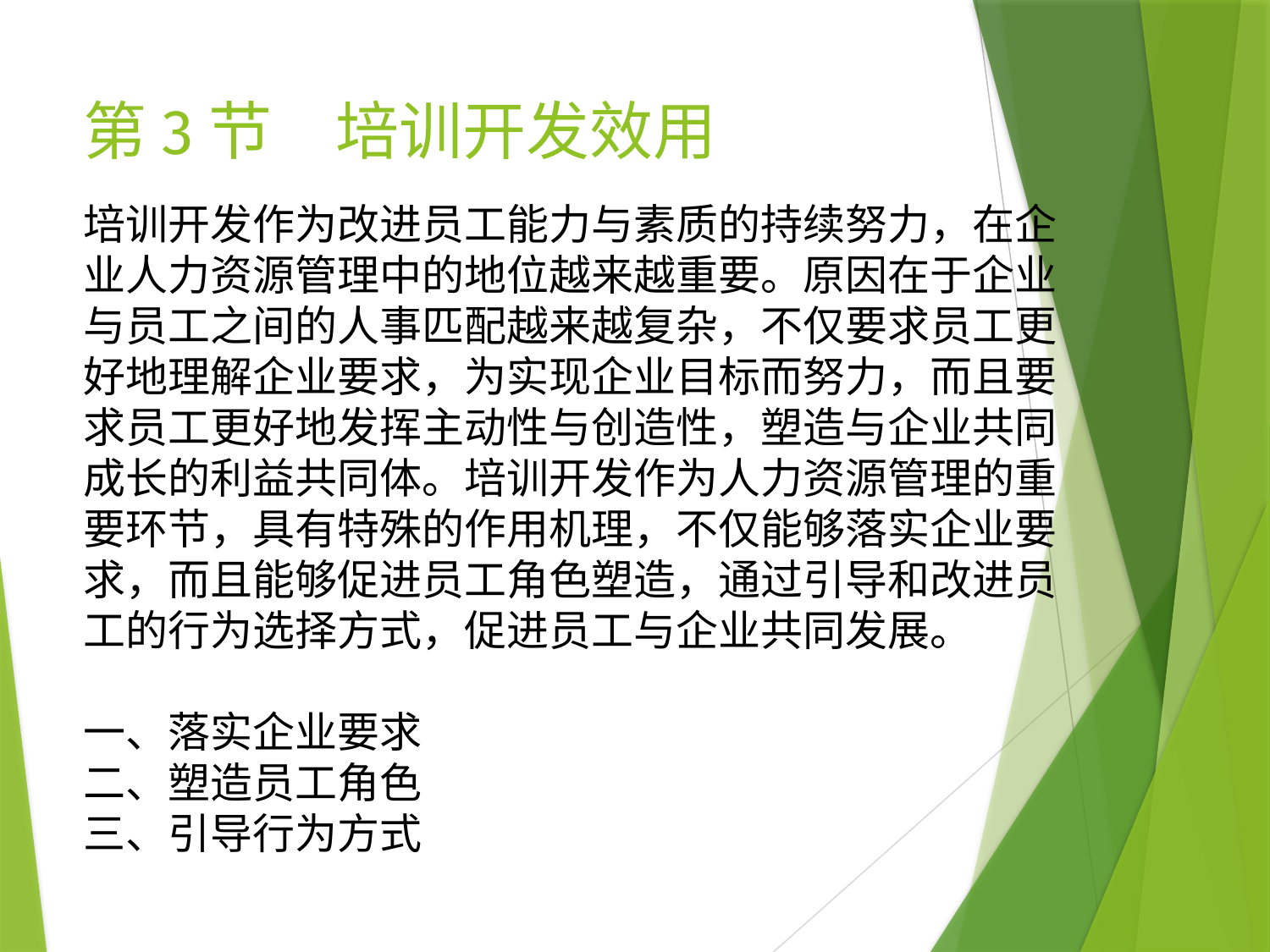

# 第3节　培训开发效用
培训开发作为改进员工能力与素质的持续努力，在企业人力资源管理中的地位越来越重要。原因在于企业与员工之间的人事匹配越来越复杂，不仅要求员工更好地理解企业要求，为实现企业目标而努力，而且要求员工更好地发挥主动性与创造性，塑造与企业共同成长的利益共同体。培训开发作为人力资源管理的重要环节，具有特殊的作用机理，不仅能够落实企业要求，而且能够促进员工角色塑造，通过引导和改进员工的行为选择方式，促进员工与企业共同发展。

一、落实企业要求
二、塑造员工角色
三、引导行为方式